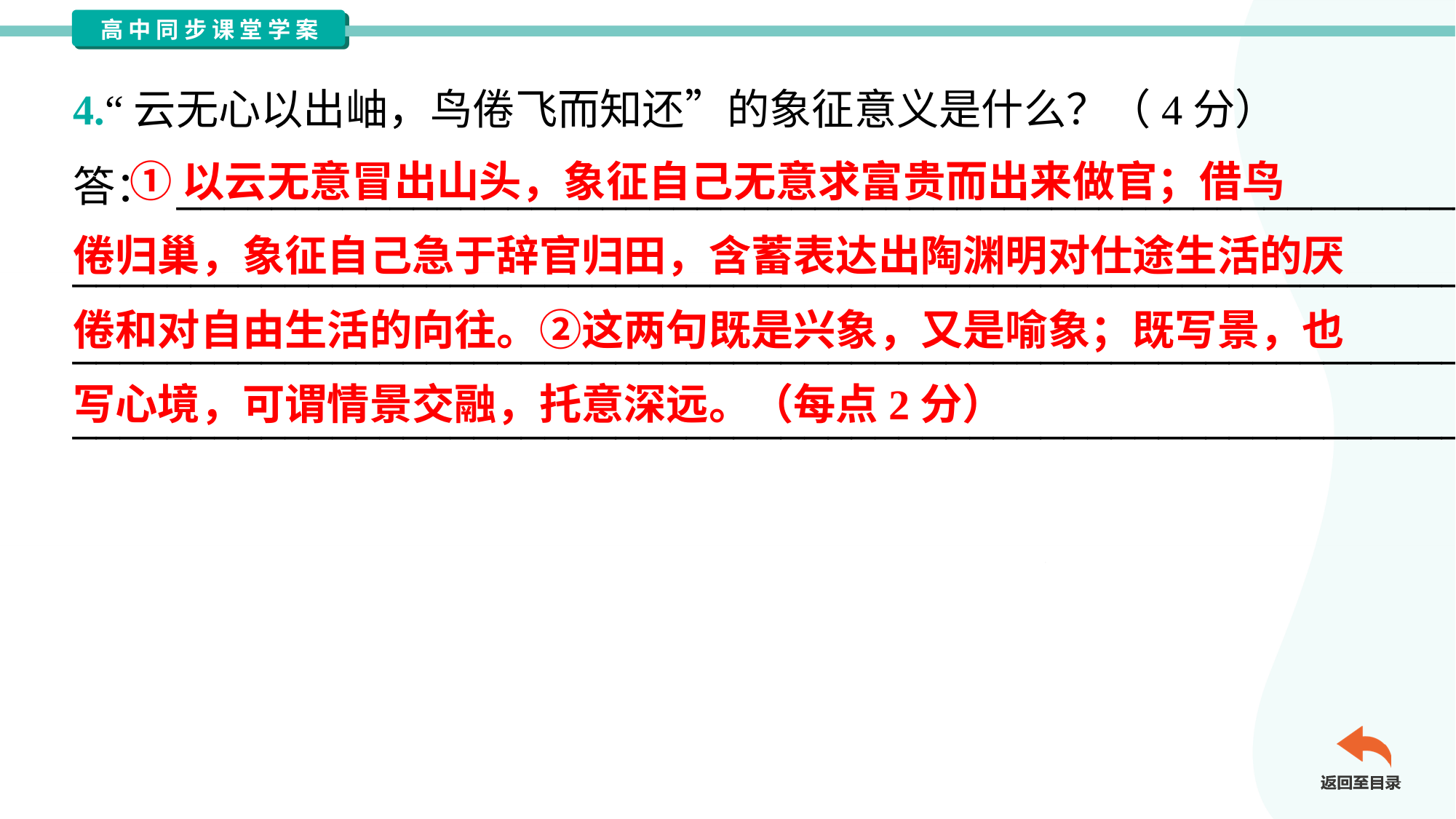

4.“云无心以出岫，鸟倦飞而知还”的象征意义是什么？（4分）
答： ________________________________________________________
_____________________________________________________________
_____________________________________________________________
_____________________________________________________________
      ①以云无意冒出山头，象征自己无意求富贵而出来做官；借鸟
倦归巢，象征自己急于辞官归田，含蓄表达出陶渊明对仕途生活的厌
倦和对自由生活的向往。②这两句既是兴象，又是喻象；既写景，也
写心境，可谓情景交融，托意深远。（每点2分）